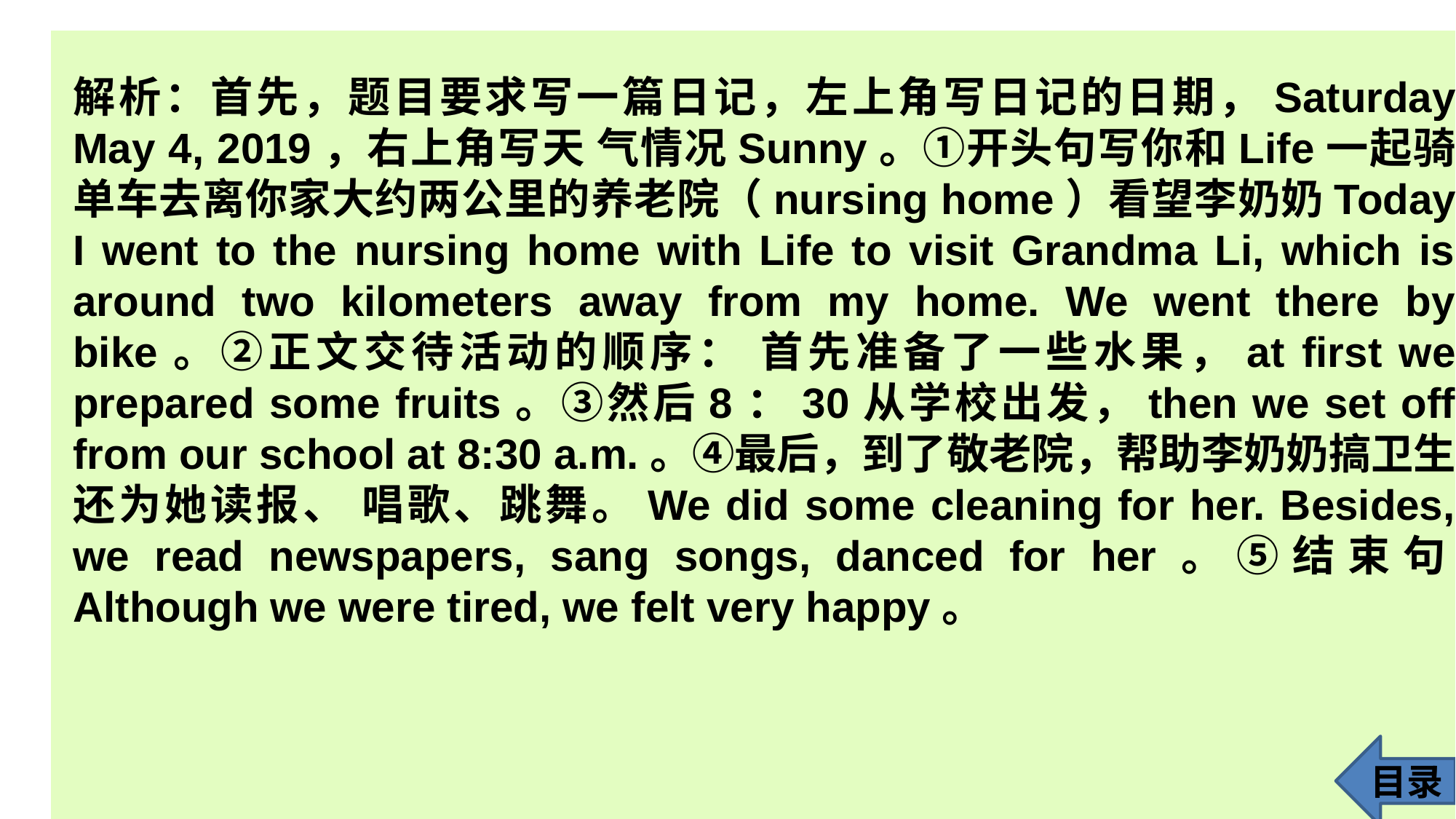

解析：首先，题目要求写一篇日记，左上角写日记的日期，Saturday May 4, 2019，右上角写天 气情况Sunny。①开头句写你和Life一起骑单车去离你家大约两公里的养老院（nursing home）看望李奶奶Today I went to the nursing home with Life to visit Grandma Li, which is around two kilometers away from my home. We went there by bike。②正文交待活动的顺序： 首先准备了一些水果，at first we prepared some fruits。③然后8：30从学校出发，then we set off from our school at 8:30 a.m.。④最后，到了敬老院，帮助李奶奶搞卫生，还为她读报、 唱歌、跳舞。We did some cleaning for her. Besides, we read newspapers, sang songs, danced for her。⑤结束句Although we were tired, we felt very happy。
目录
78